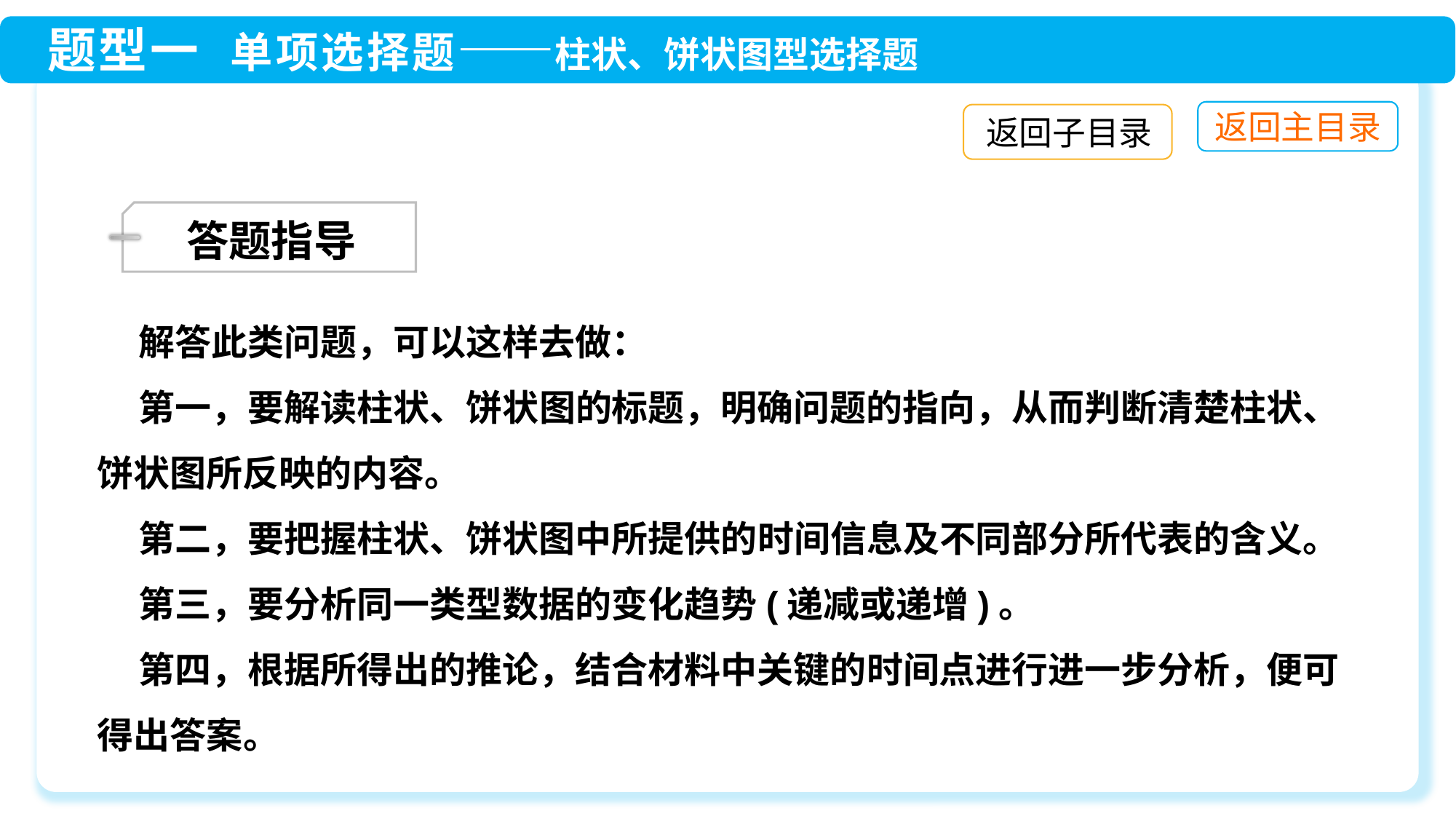

返回子目录
答题指导

    解答此类问题，可以这样去做：
    第一，要解读柱状、饼状图的标题，明确问题的指向，从而判断清楚柱状、饼状图所反映的内容。
    第二，要把握柱状、饼状图中所提供的时间信息及不同部分所代表的含义。
    第三，要分析同一类型数据的变化趋势(递减或递增)。
    第四，根据所得出的推论，结合材料中关键的时间点进行进一步分析，便可得出答案。